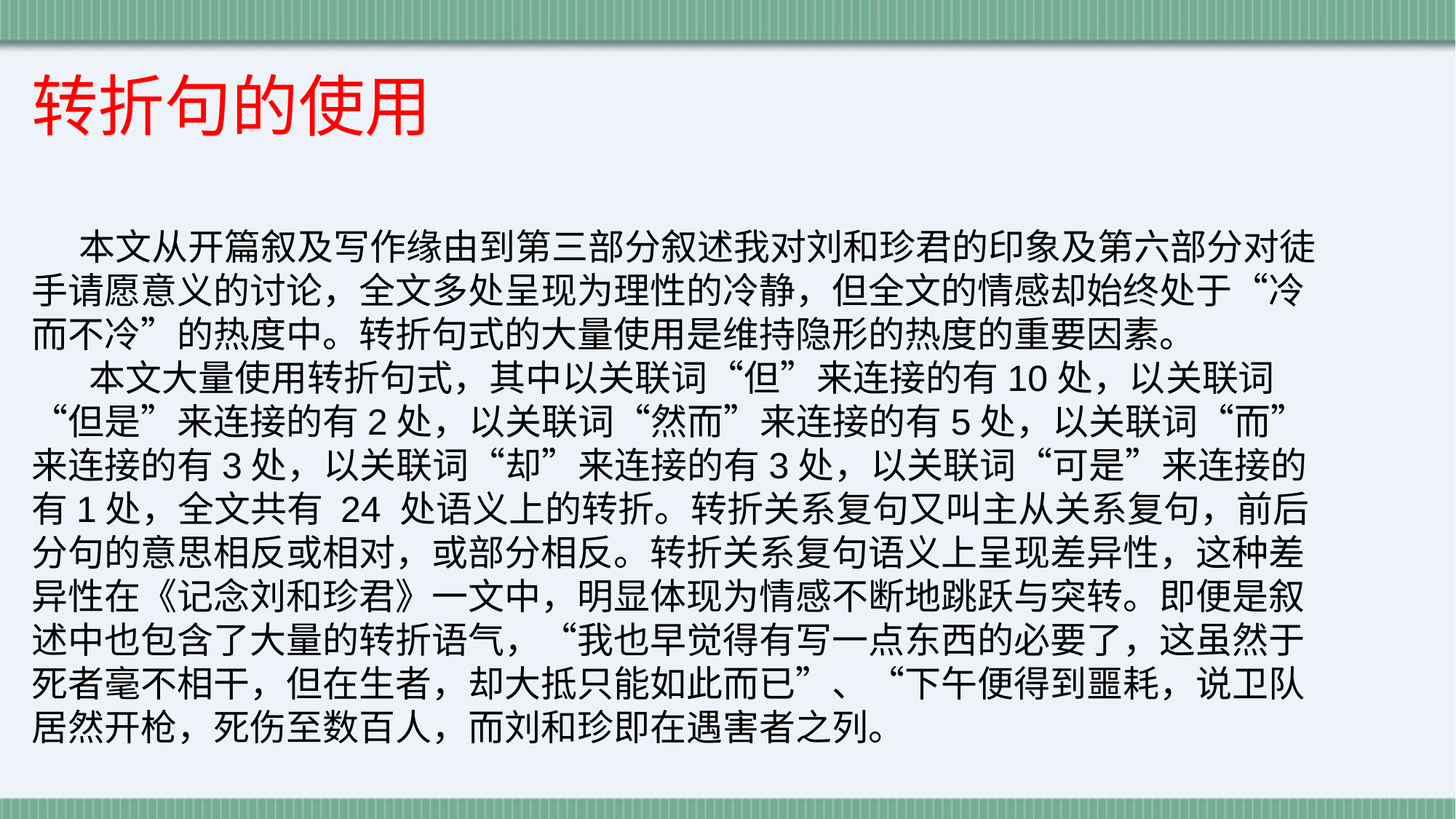

转折句的使用

      本文从开篇叙及写作缘由到第三部分叙述我对刘和珍君的印象及第六部分对徒手请愿意义的讨论，全文多处呈现为理性的冷静，但全文的情感却始终处于“冷而不冷”的热度中。转折句式的大量使用是维持隐形的热度的重要因素。
      本文大量使用转折句式，其中以关联词“但”来连接的有10处，以关联词“但是”来连接的有2处，以关联词“然而”来连接的有5处，以关联词“而”来连接的有3处，以关联词“却”来连接的有3处，以关联词“可是”来连接的有1处，全文共有 24 处语义上的转折。转折关系复句又叫主从关系复句，前后分句的意思相反或相对，或部分相反。转折关系复句语义上呈现差异性，这种差异性在《记念刘和珍君》一文中，明显体现为情感不断地跳跃与突转。即便是叙述中也包含了大量的转折语气，“我也早觉得有写一点东西的必要了，这虽然于死者毫不相干，但在生者，却大抵只能如此而已”、“下午便得到噩耗，说卫队居然开枪，死伤至数百人，而刘和珍即在遇害者之列。